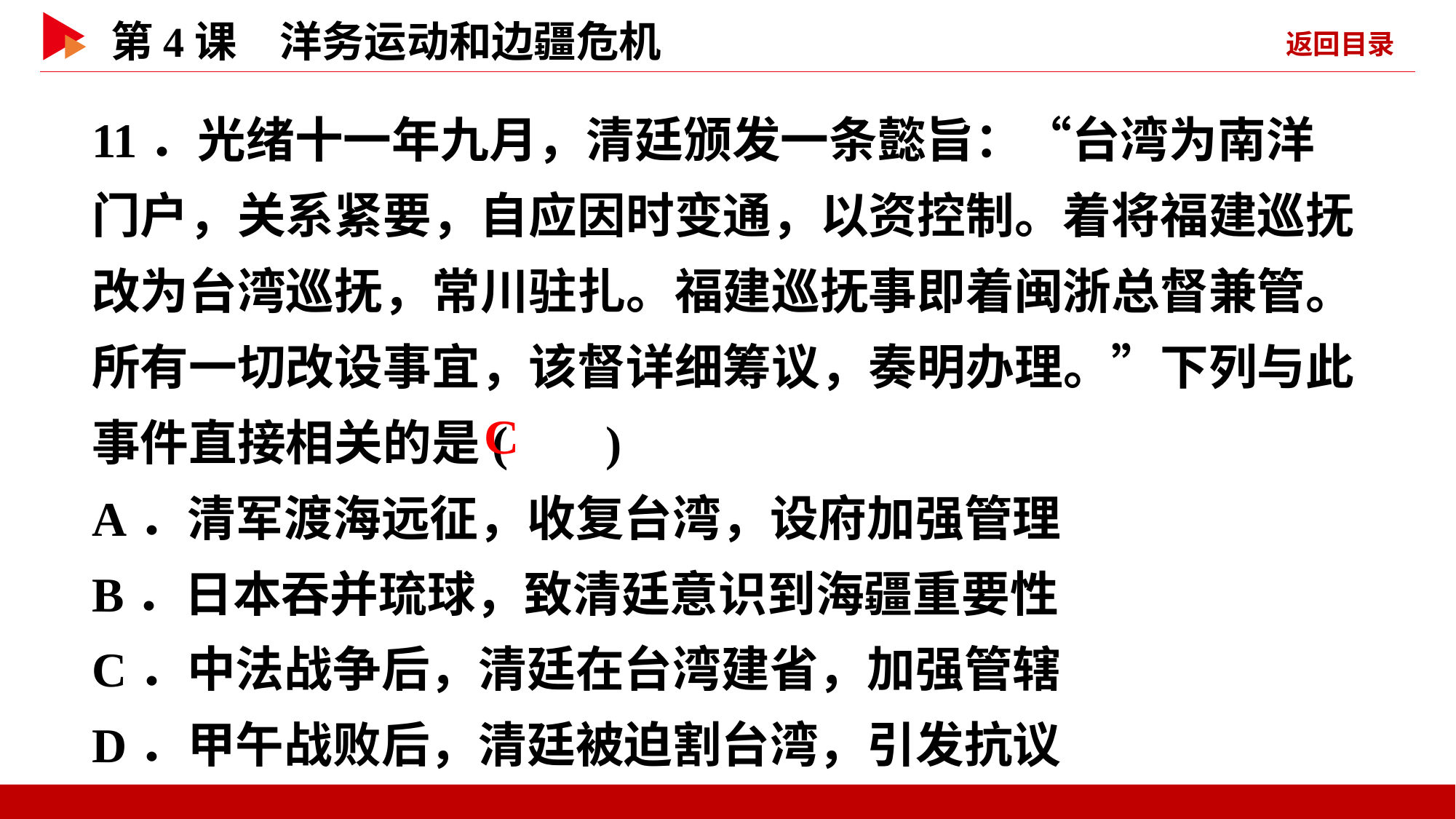

11．光绪十一年九月，清廷颁发一条懿旨：“台湾为南洋门户，关系紧要，自应因时变通，以资控制。着将福建巡抚改为台湾巡抚，常川驻扎。福建巡抚事即着闽浙总督兼管。所有一切改设事宜，该督详细筹议，奏明办理。”下列与此事件直接相关的是(        )
A．清军渡海远征，收复台湾，设府加强管理
B．日本吞并琉球，致清廷意识到海疆重要性
C．中法战争后，清廷在台湾建省，加强管辖
D．甲午战败后，清廷被迫割台湾，引发抗议
   C